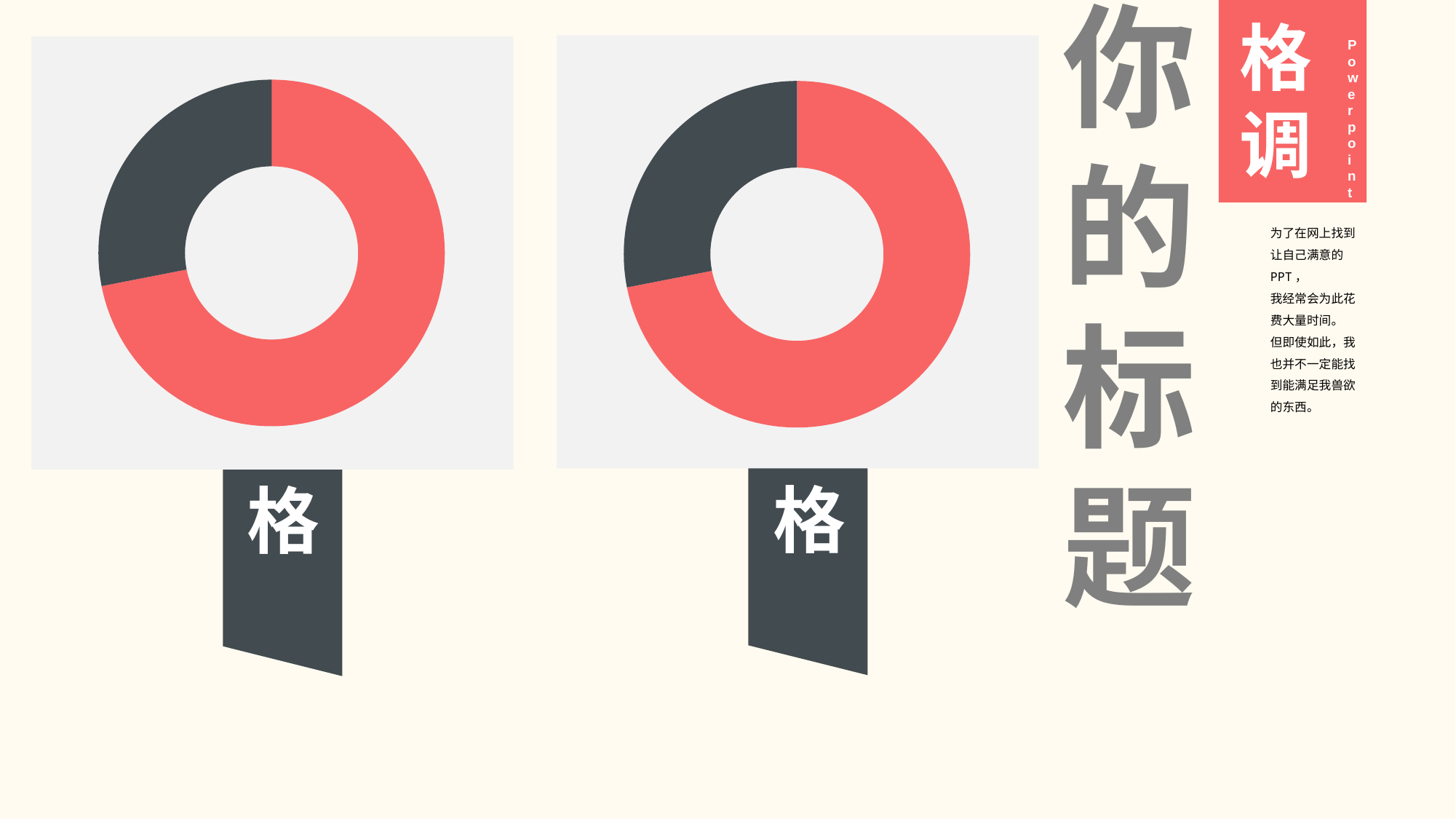

你的标题

逼格
格调
Powerpoint
Powerpoint

### Chart

| Category | 销售额 |
|---|---|
| 第一季度 | 8.2 |
| 第二季度 | 3.2 |

### Chart

| Category | 销售额 |
|---|---|
| 第一季度 | 8.2 |
| 第二季度 | 3.2 |
为了在网上找到让自己满意的PPT，
我经常会为此花费大量时间。
但即使如此，我也并不一定能找到能满足我兽欲的东西。

格
格